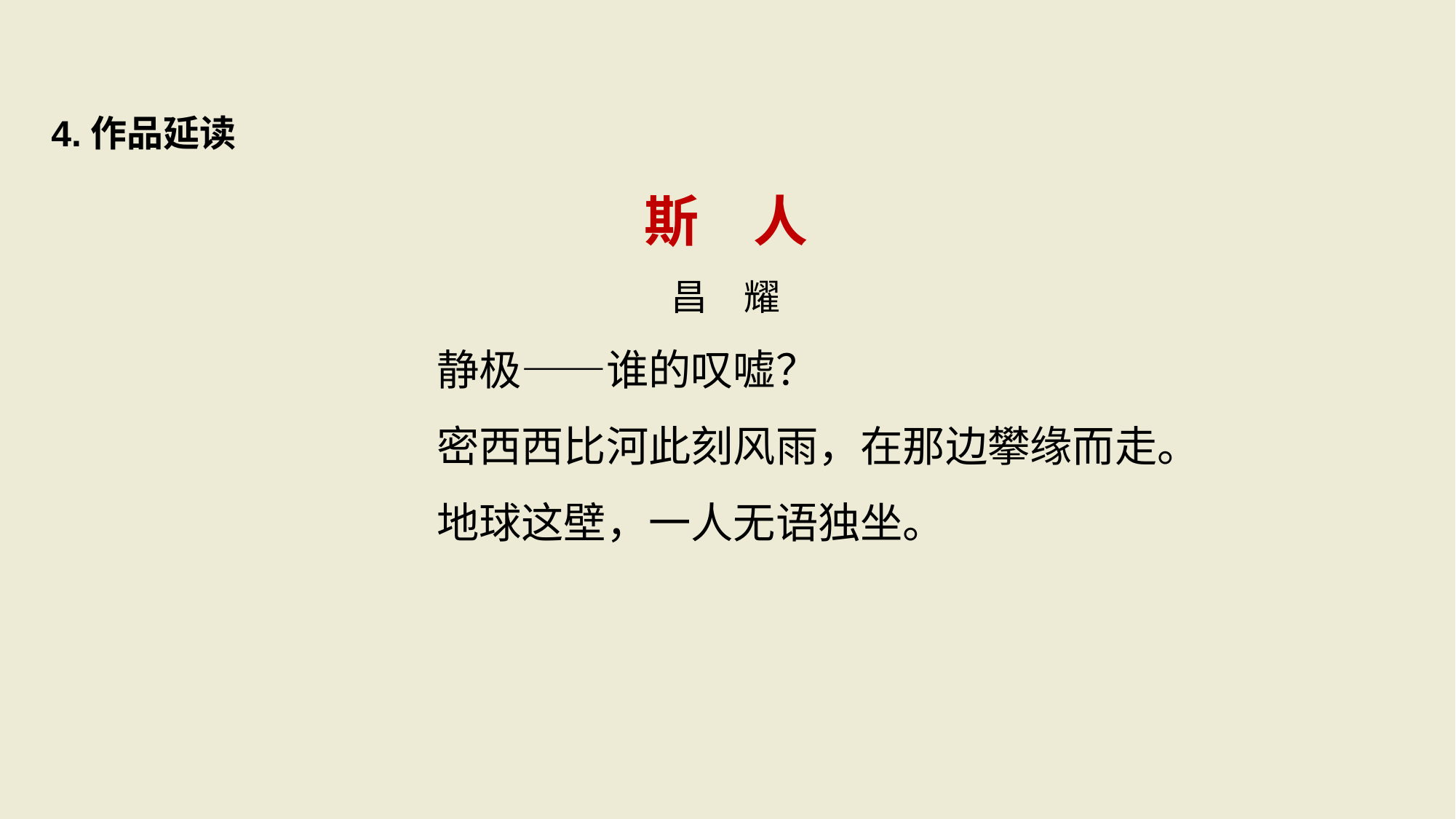

4.作品延读
斯　人
昌　耀
静极——谁的叹嘘？
密西西比河此刻风雨，在那边攀缘而走。
地球这壁，一人无语独坐。